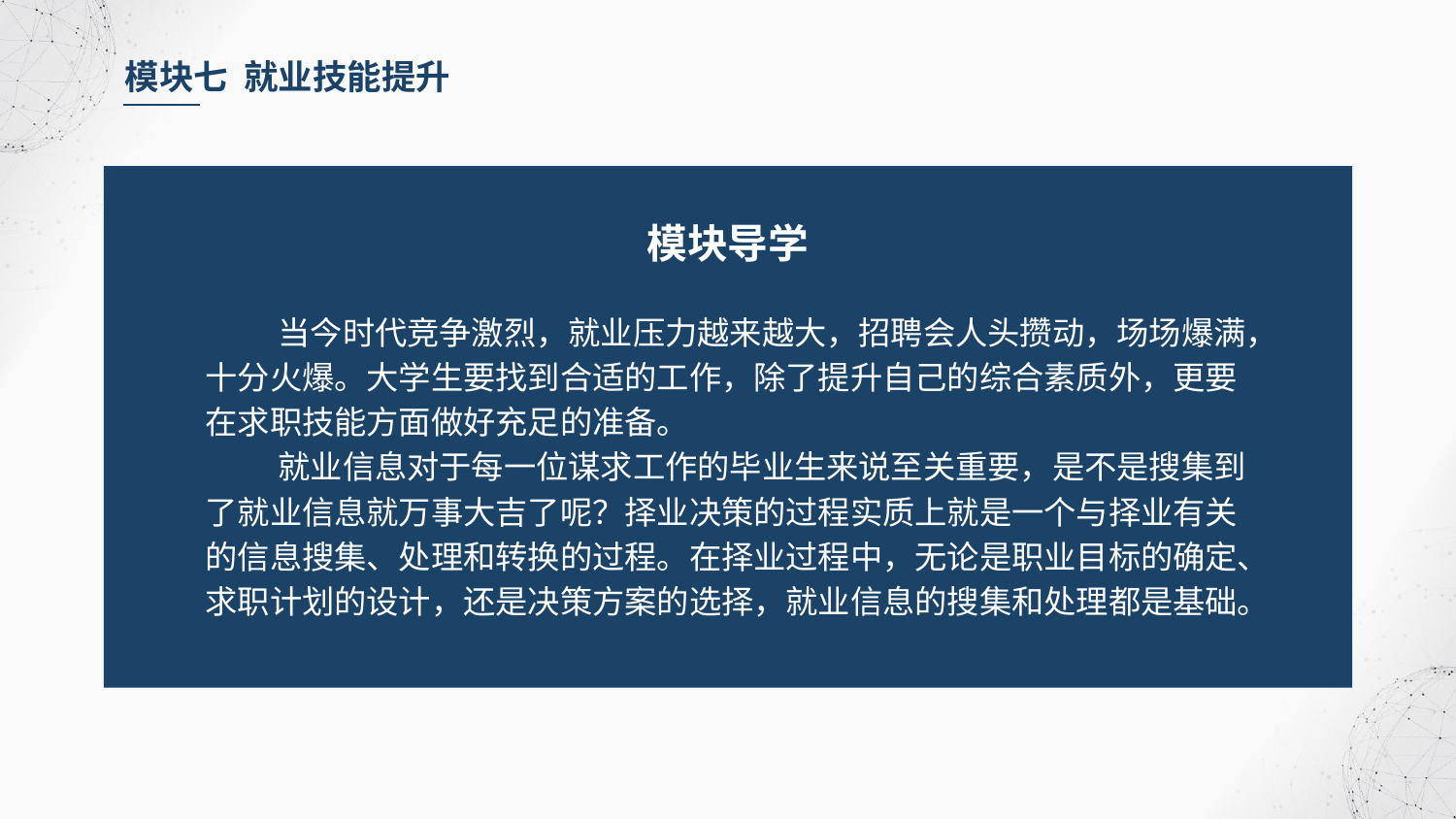

模块七  就业技能提升

模块导学
当今时代竞争激烈，就业压力越来越大，招聘会人头攒动，场场爆满，十分火爆。大学生要找到合适的工作，除了提升自己的综合素质外，更要在求职技能方面做好充足的准备。
就业信息对于每一位谋求工作的毕业生来说至关重要，是不是搜集到了就业信息就万事大吉了呢？择业决策的过程实质上就是一个与择业有关的信息搜集、处理和转换的过程。在择业过程中，无论是职业目标的确定、求职计划的设计，还是决策方案的选择，就业信息的搜集和处理都是基础。